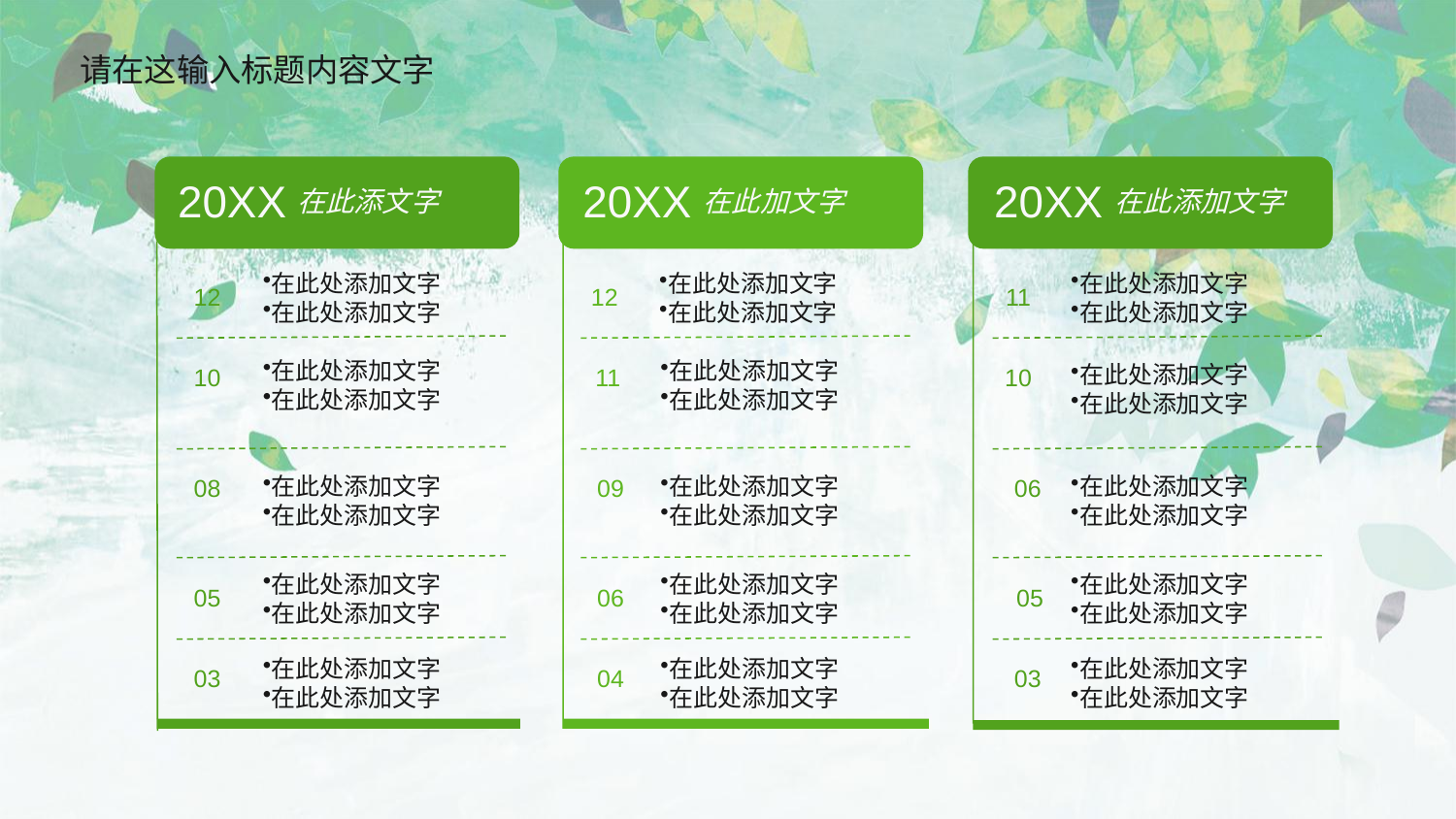

请在这输入标题内容文字

20XX
在此添文字

在此处添加文字
在此处添加文字
12

10
在此处添加文字
在此处添加文字

08
在此处添加文字
在此处添加文字

在此处添加文字
在此处添加文字
05

在此处添加文字
在此处添加文字
03

20XX
在此加文字

在此处添加文字
在此处添加文字
12

11
在此处添加文字
在此处添加文字

09
在此处添加文字
在此处添加文字

在此处添加文字
在此处添加文字
06

在此处添加文字
在此处添加文字
04

20XX
在此添加文字

在此处添加文字
在此处添加文字
11

10
在此处添加文字
在此处添加文字

06
在此处添加文字
在此处添加文字

在此处添加文字
在此处添加文字
05

在此处添加文字
在此处添加文字
03